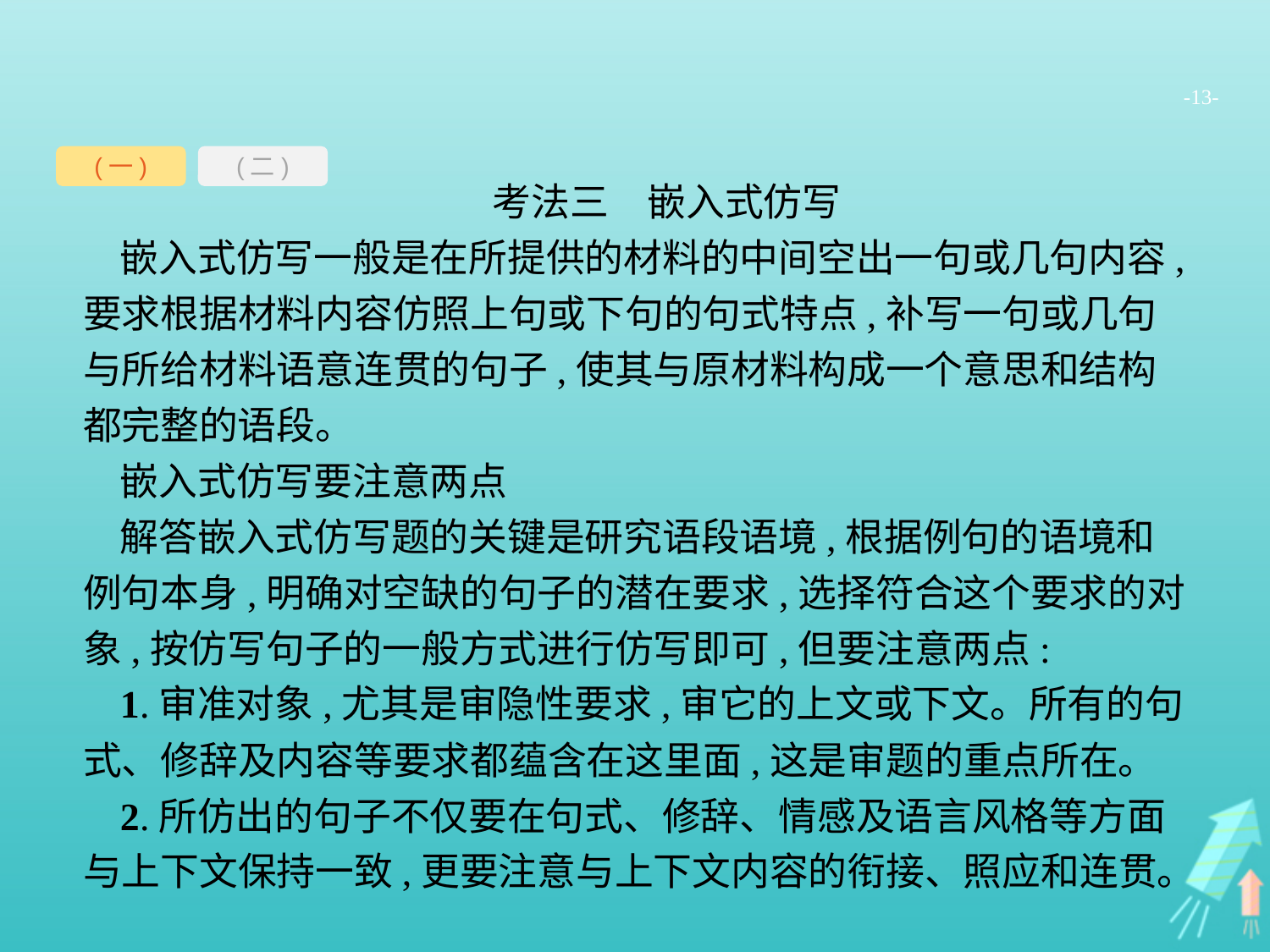

-13-
(一)
(二)
考法三　嵌入式仿写
嵌入式仿写一般是在所提供的材料的中间空出一句或几句内容,要求根据材料内容仿照上句或下句的句式特点,补写一句或几句与所给材料语意连贯的句子,使其与原材料构成一个意思和结构都完整的语段。
嵌入式仿写要注意两点
解答嵌入式仿写题的关键是研究语段语境,根据例句的语境和例句本身,明确对空缺的句子的潜在要求,选择符合这个要求的对象,按仿写句子的一般方式进行仿写即可,但要注意两点:
1.审准对象,尤其是审隐性要求,审它的上文或下文。所有的句式、修辞及内容等要求都蕴含在这里面,这是审题的重点所在。
2.所仿出的句子不仅要在句式、修辞、情感及语言风格等方面与上下文保持一致,更要注意与上下文内容的衔接、照应和连贯。